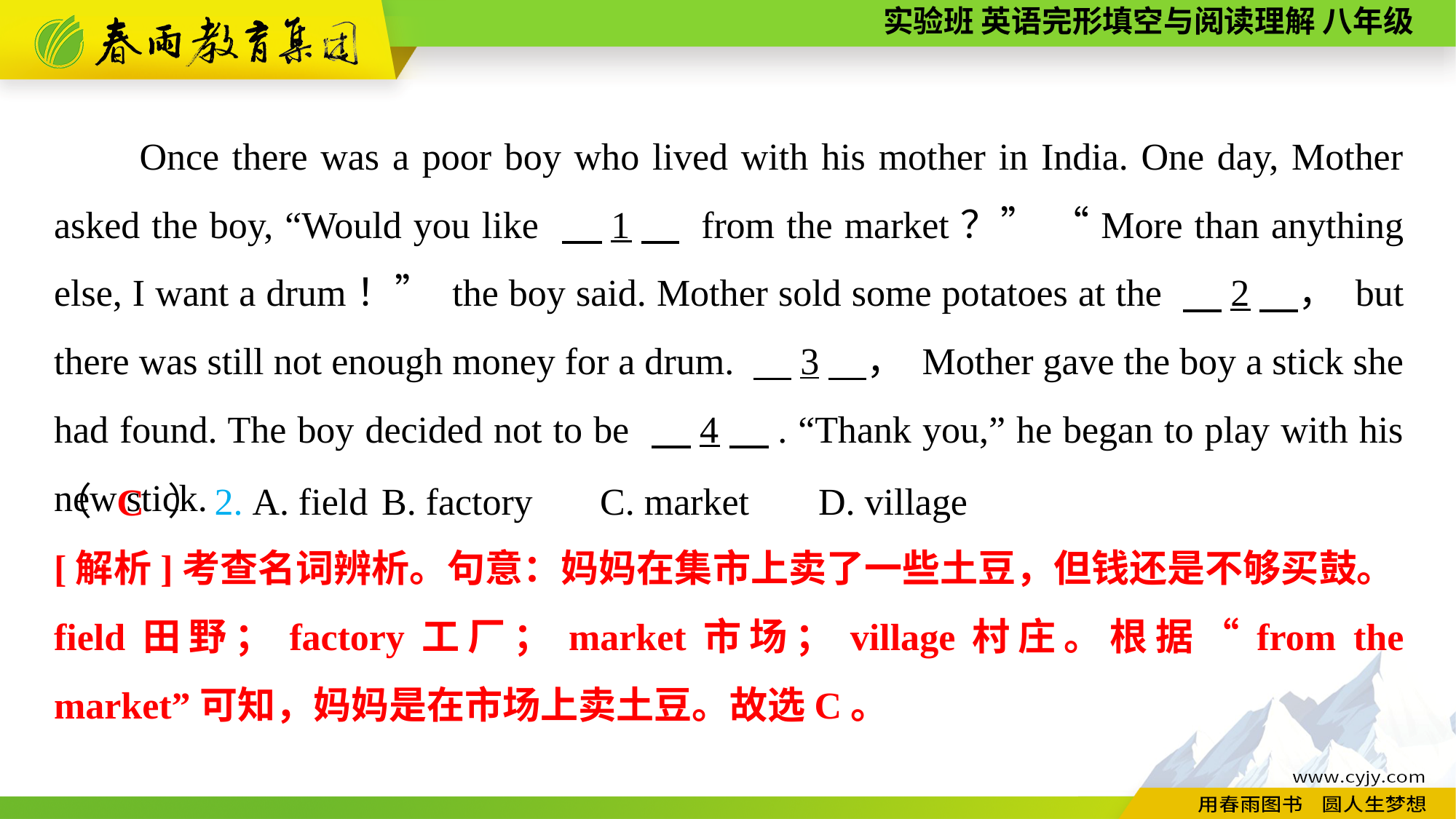

Once there was a poor boy who lived with his mother in India. One day, Mother asked the boy, “Would you like 　1　 from the market？” “More than anything else, I want a drum！” the boy said. Mother sold some potatoes at the 　2　， but there was still not enough money for a drum. 　3　， Mother gave the boy a stick she had found. The boy decided not to be 　4　. “Thank you,” he began to play with his new stick.
（　　）2. A. field	B. factory	C. market	D. village
C
[解析]考查名词辨析。句意：妈妈在集市上卖了一些土豆，但钱还是不够买鼓。field田野；factory工厂；market市场；village村庄。根据“from the market”可知，妈妈是在市场上卖土豆。故选C。